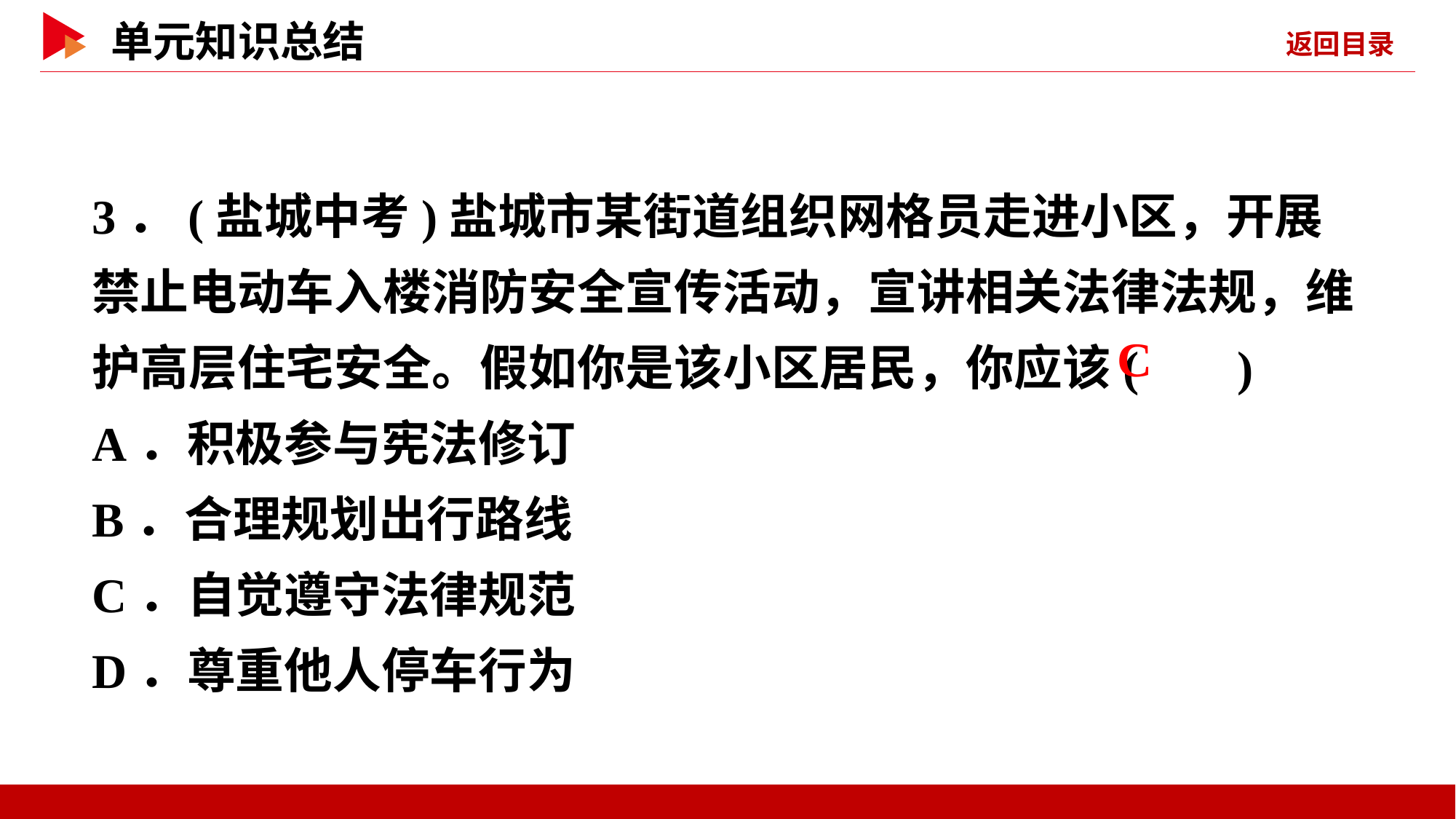

3．(盐城中考)盐城市某街道组织网格员走进小区，开展禁止电动车入楼消防安全宣传活动，宣讲相关法律法规，维护高层住宅安全。假如你是该小区居民，你应该(        )
A．积极参与宪法修订
B．合理规划出行路线
C．自觉遵守法律规范
D．尊重他人停车行为
   C